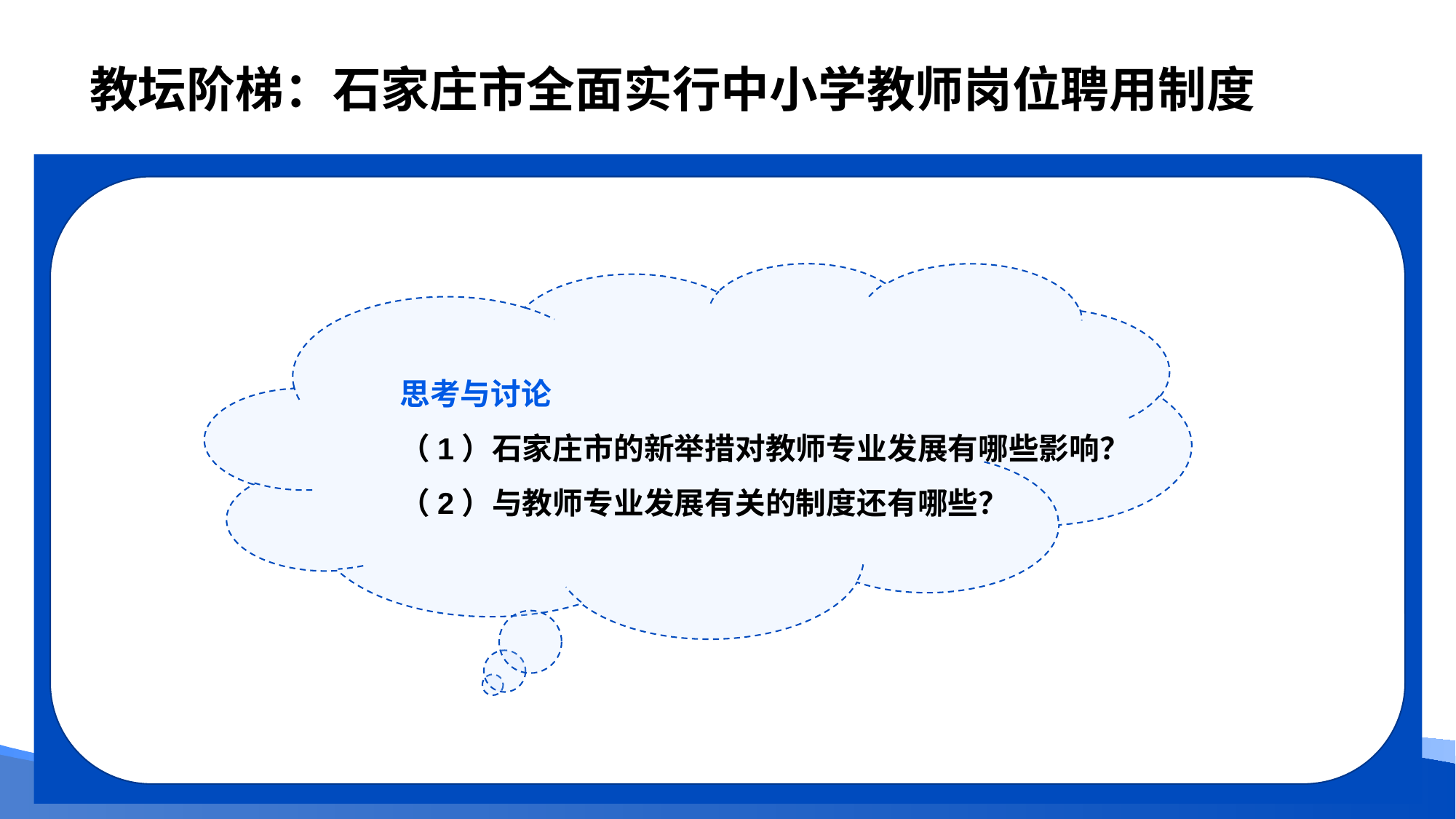

# 教坛阶梯：石家庄市全面实行中小学教师岗位聘用制度

思考与讨论
（1）石家庄市的新举措对教师专业发展有哪些影响？
（2）与教师专业发展有关的制度还有哪些？